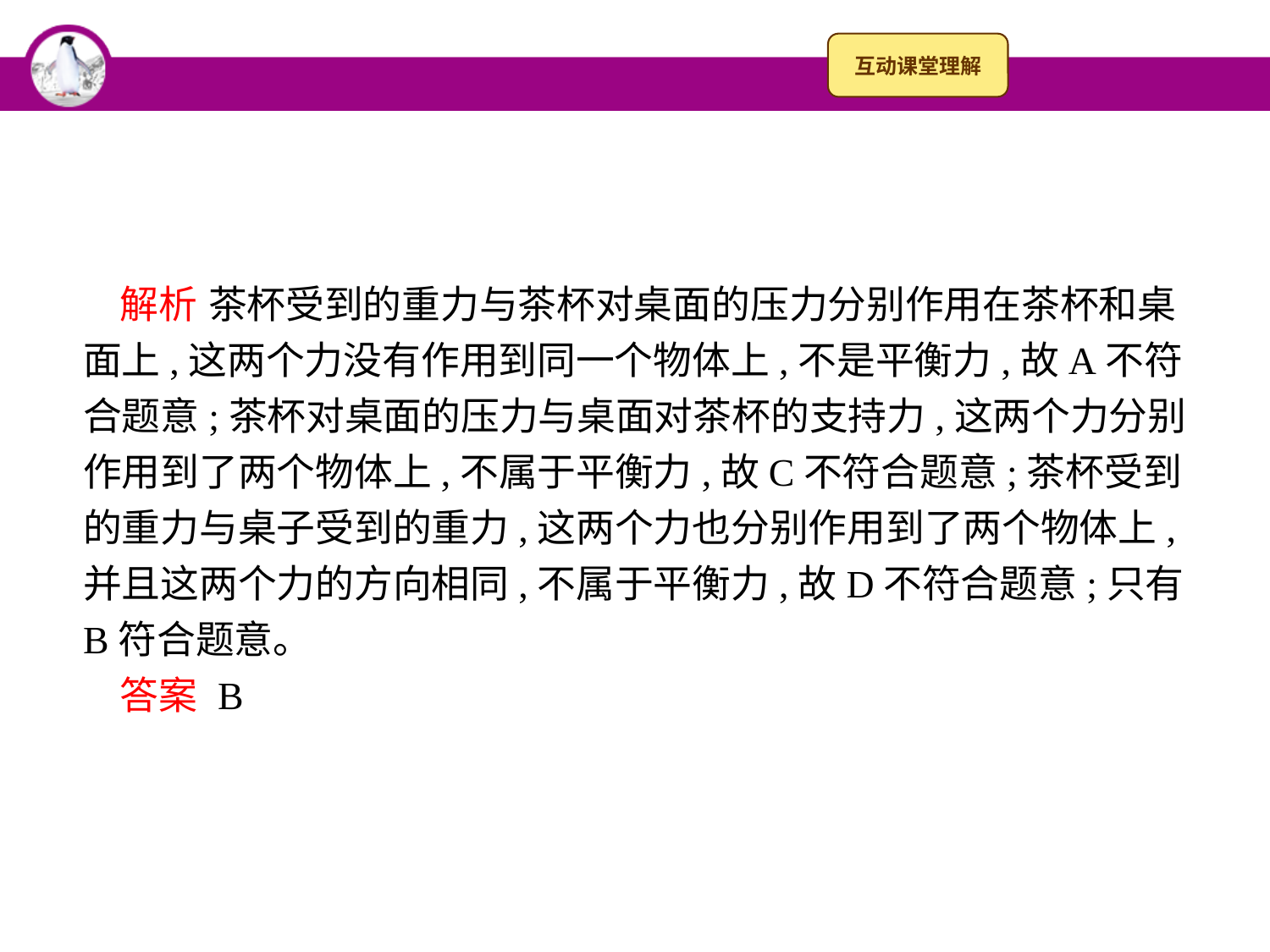

解析 茶杯受到的重力与茶杯对桌面的压力分别作用在茶杯和桌面上,这两个力没有作用到同一个物体上,不是平衡力,故A不符合题意;茶杯对桌面的压力与桌面对茶杯的支持力,这两个力分别作用到了两个物体上,不属于平衡力,故C不符合题意;茶杯受到的重力与桌子受到的重力,这两个力也分别作用到了两个物体上,并且这两个力的方向相同,不属于平衡力,故D不符合题意;只有B符合题意。
答案 B